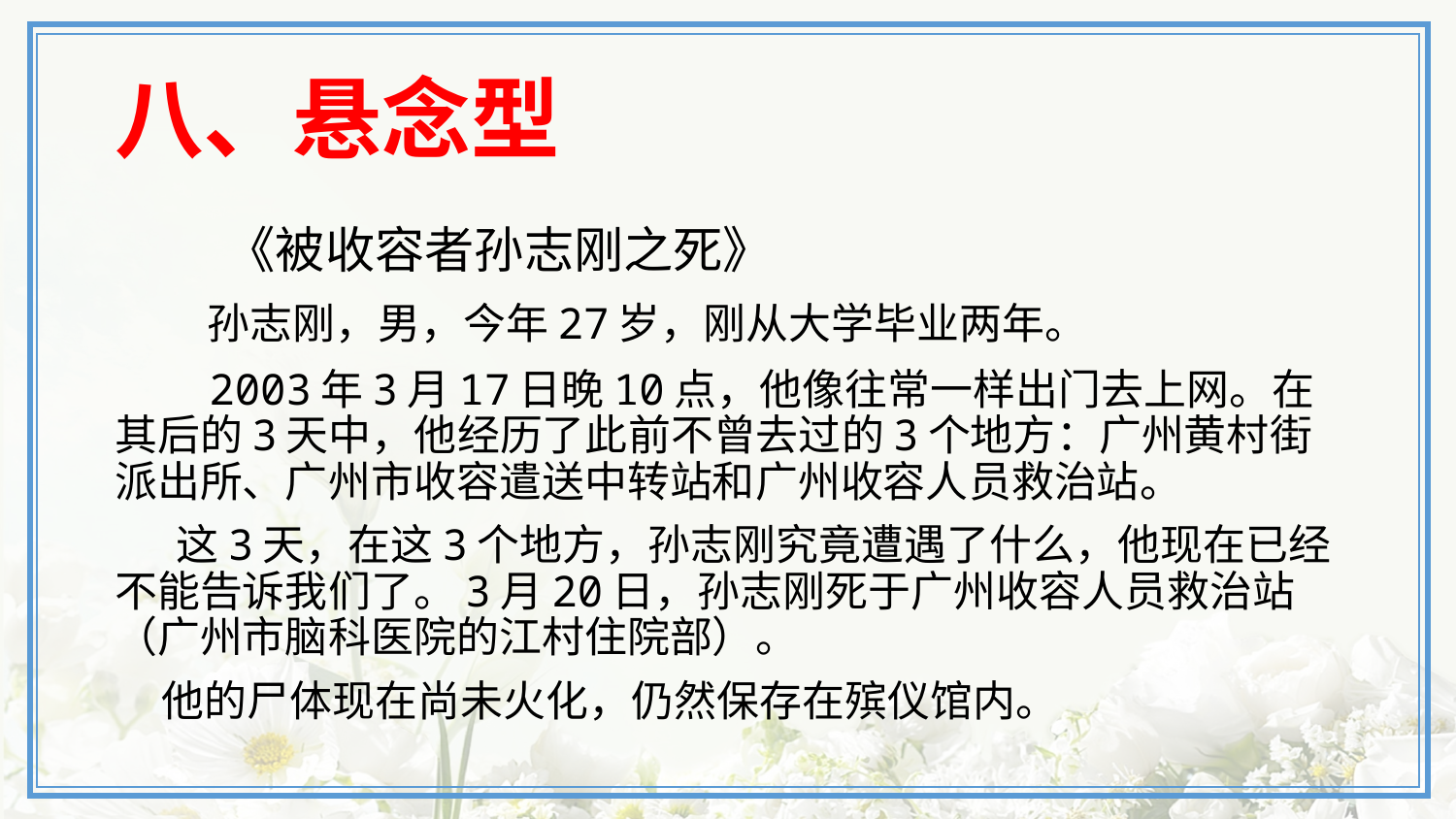

# 八、悬念型
         《被收容者孙志刚之死》
　　孙志刚，男，今年27岁，刚从大学毕业两年。
　　2003年3月17日晚10点，他像往常一样出门去上网。在其后的3天中，他经历了此前不曾去过的3个地方：广州黄村街派出所、广州市收容遣送中转站和广州收容人员救治站。
　  这3天，在这3个地方，孙志刚究竟遭遇了什么，他现在已经不能告诉我们了。3月20日，孙志刚死于广州收容人员救治站（广州市脑科医院的江村住院部）。
    他的尸体现在尚未火化，仍然保存在殡仪馆内。